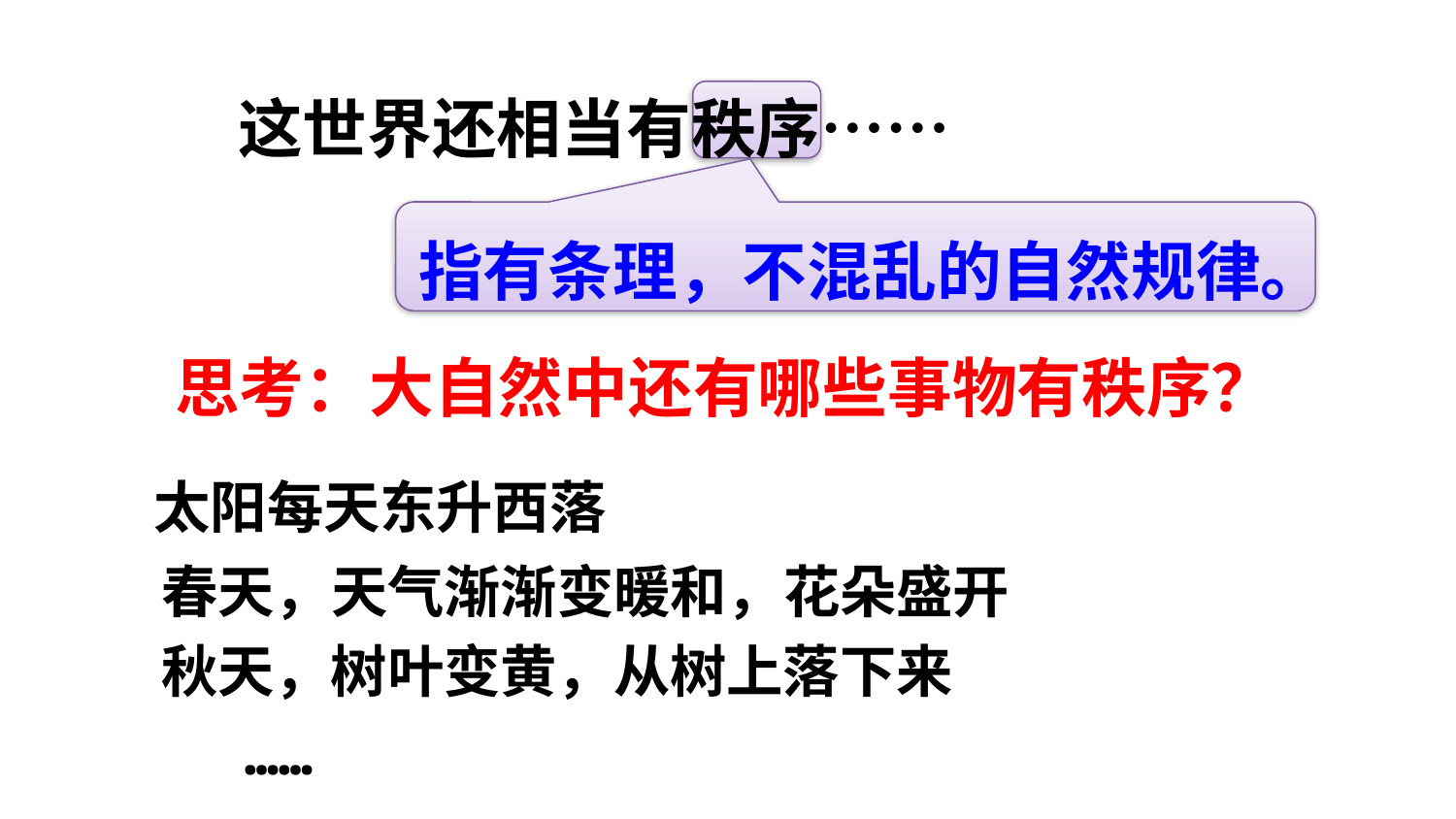

这世界还相当有秩序……

状元成才路
状元成才路
状元成才路
状元成才路

指有条理，不混乱的自然规律。
状元成才路
状元成才路
状元成才路
状元成才路
状元成才路
状元成才路
状元成才路
状元成才路
状元成才路
状元成才路
状元成才路
状元成才路
状元成才路
状元成才路
状元成才路
状元成才路
状元成才路
状元成才路
状元成才路
状元成才路
状元成才路
状元成才路
状元成才路
状元成才路
状元成才路
状元成才路
状元成才路
    思考：大自然中还有哪些事物有秩序？
状元成才路
状元成才路
状元成才路
状元成才路
状元成才路
状元成才路
状元成才路
状元成才路
状元成才路
状元成才路
状元成才路
状元成才路
状元成才路
状元成才路
状元成才路
状元成才路
状元成才路
状元成才路
状元成才路
状元成才路
状元成才路
状元成才路
状元成才路
状元成才路
状元成才路
状元成才路

状元成才路
状元成才路
状元成才路
状元成才路
    太阳每天东升西落
状元成才路
状元成才路
状元成才路
状元成才路
状元成才路
状元成才路
状元成才路
状元成才路
状元成才路
状元成才路
状元成才路
状元成才路
状元成才路
状元成才路
状元成才路
状元成才路
状元成才路
   春天，天气渐渐变暖和，花朵盛开
状元成才路
状元成才路
状元成才路
状元成才路
状元成才路
状元成才路
状元成才路
状元成才路
状元成才路
状元成才路
状元成才路
状元成才路
状元成才路
状元成才路
状元成才路
状元成才路
状元成才路
状元成才路
   秋天，树叶变黄，从树上落下来
状元成才路
状元成才路
状元成才路
状元成才路
    ……